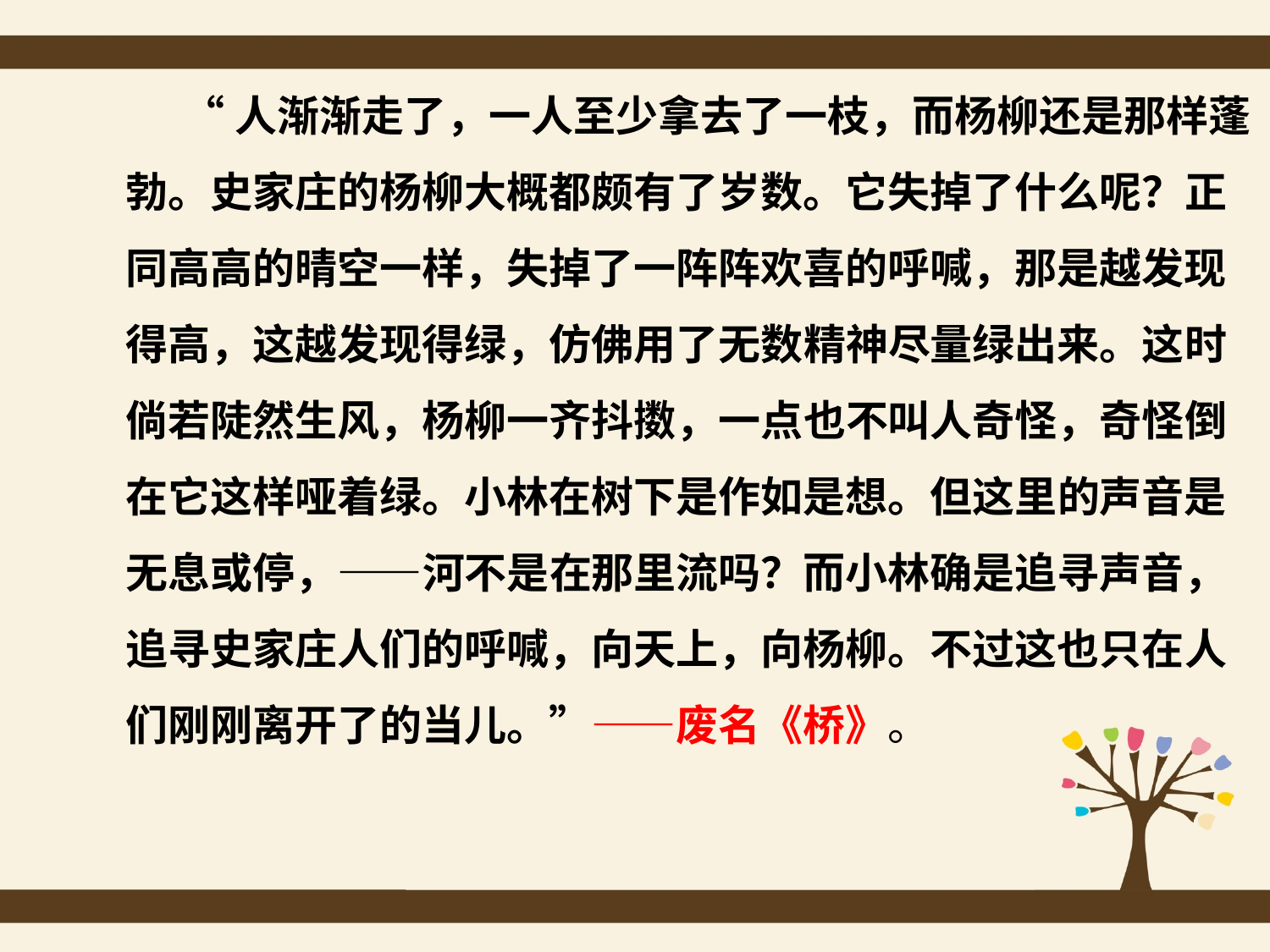

“人渐渐走了，一人至少拿去了一枝，而杨柳还是那样蓬勃。史家庄的杨柳大概都颇有了岁数。它失掉了什么呢？正同高高的晴空一样，失掉了一阵阵欢喜的呼喊，那是越发现得高，这越发现得绿，仿佛用了无数精神尽量绿出来。这时倘若陡然生风，杨柳一齐抖擞，一点也不叫人奇怪，奇怪倒在它这样哑着绿。小林在树下是作如是想。但这里的声音是无息或停，——河不是在那里流吗？而小林确是追寻声音，追寻史家庄人们的呼喊，向天上，向杨柳。不过这也只在人们刚刚离开了的当儿。”——废名《桥》。